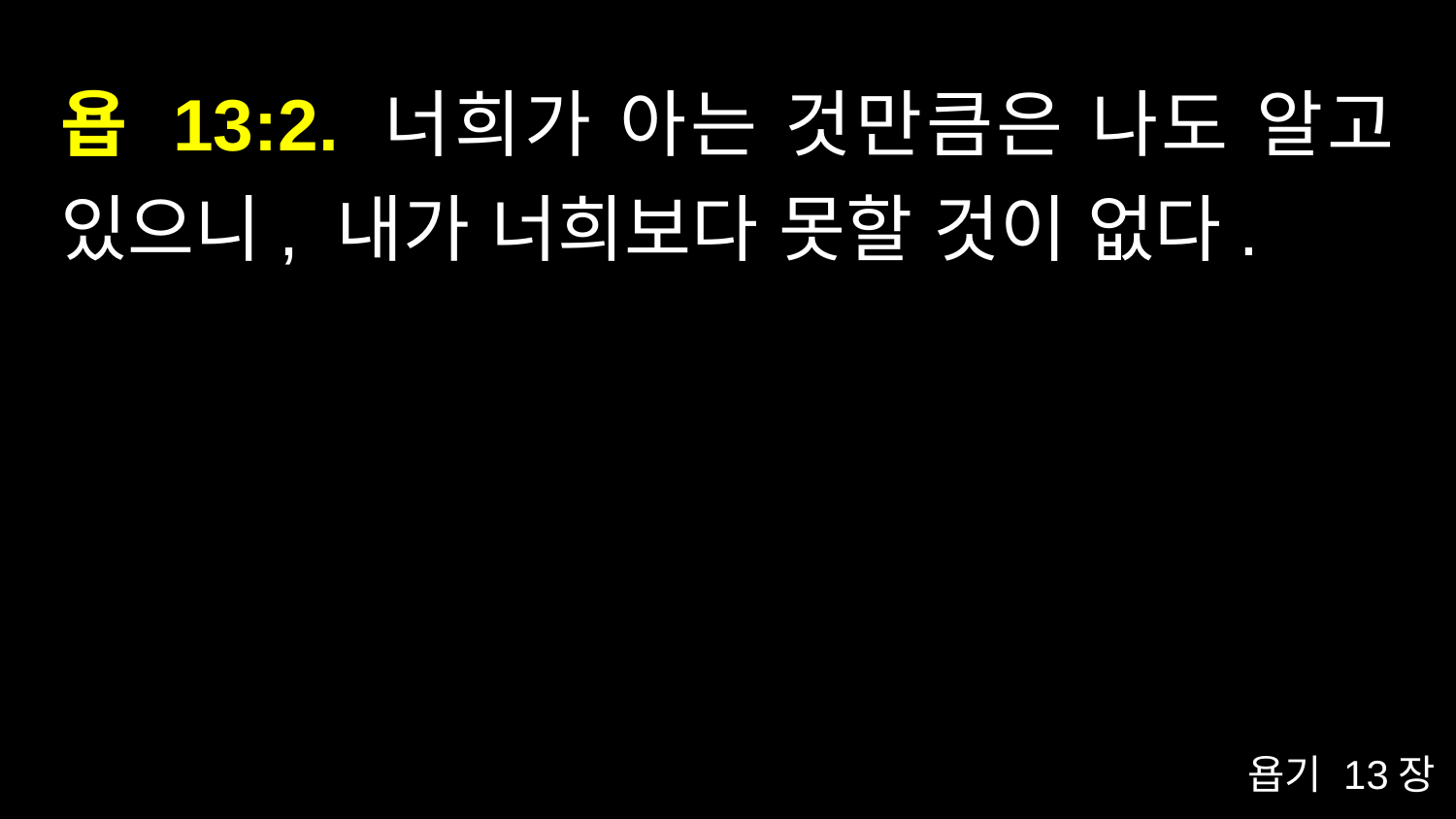

# 욥 13:2. 너희가 아는 것만큼은 나도 알고 있으니, 내가 너희보다 못할 것이 없다.
욥기 13장